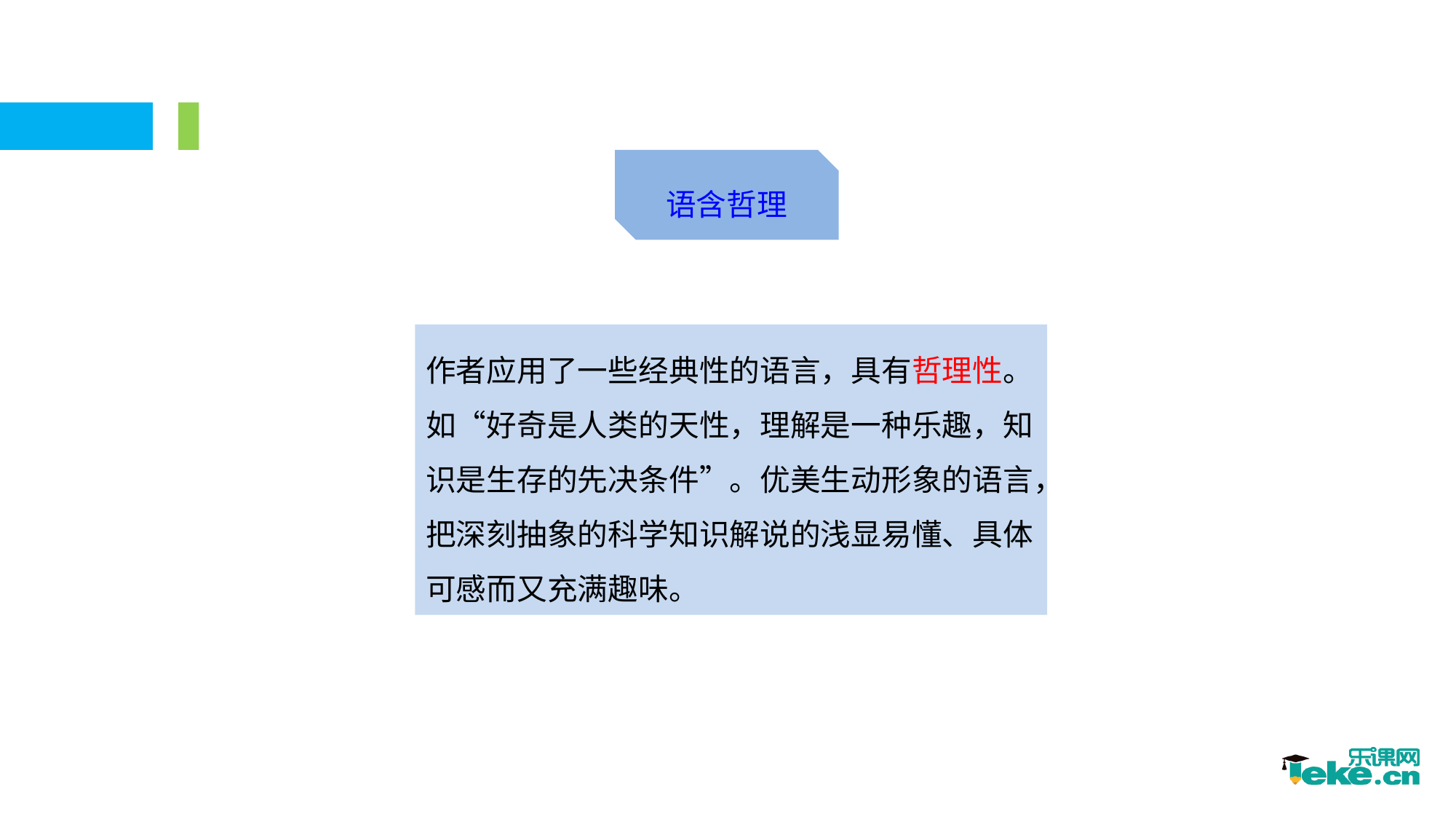

语含哲理
作者应用了一些经典性的语言，具有哲理性。如“好奇是人类的天性，理解是一种乐趣，知识是生存的先决条件”。优美生动形象的语言，把深刻抽象的科学知识解说的浅显易懂、具体可感而又充满趣味。